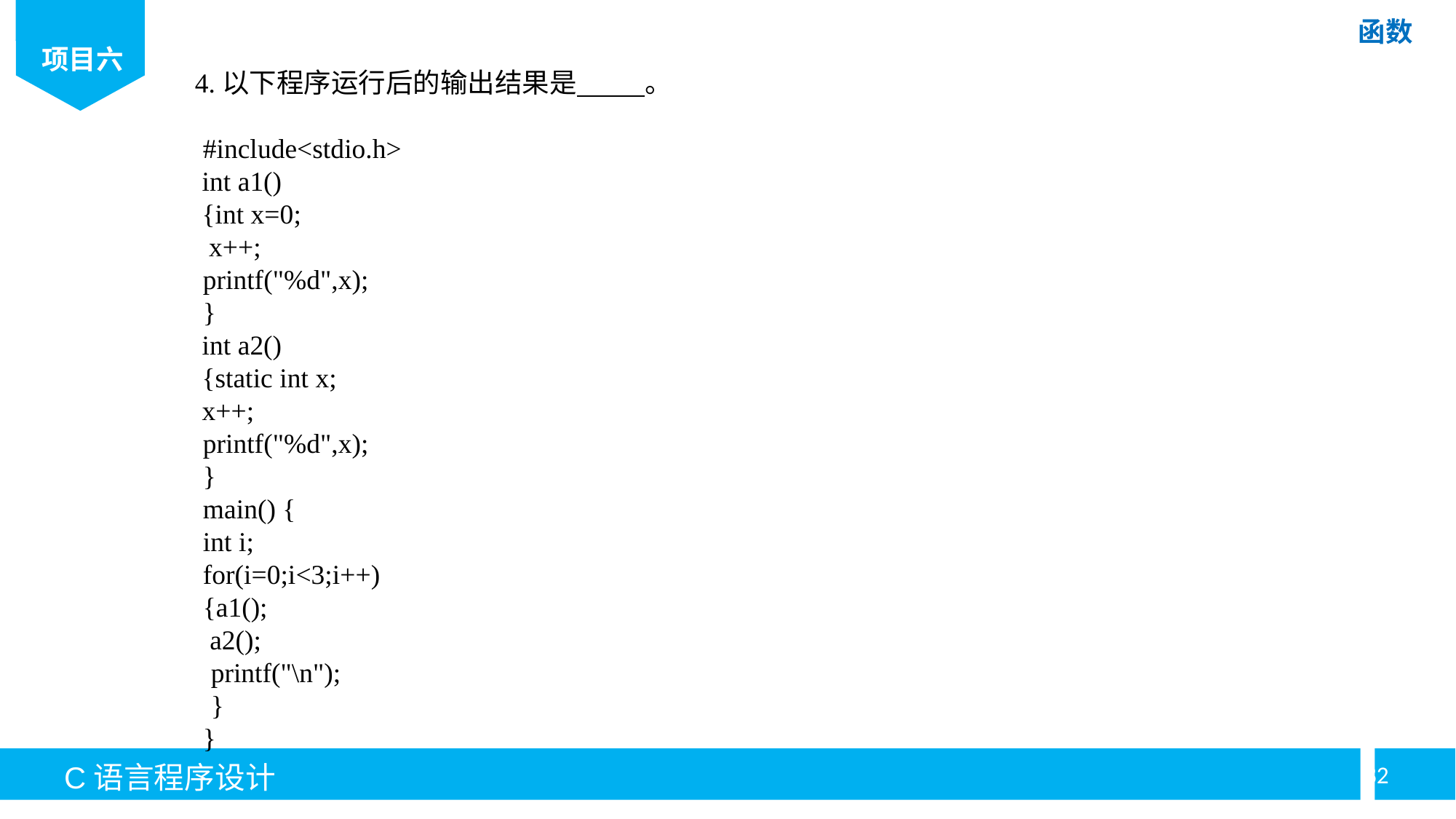

4.以下程序运行后的输出结果是           。

#include<stdio.h>
int a1()
{int x=0;
 x++;
printf("%d",x);
}
int a2()
{static int x;
x++;
printf("%d",x);
}
main() {
int i;
for(i=0;i<3;i++)
{a1();
 a2();
printf("\n");
}
}